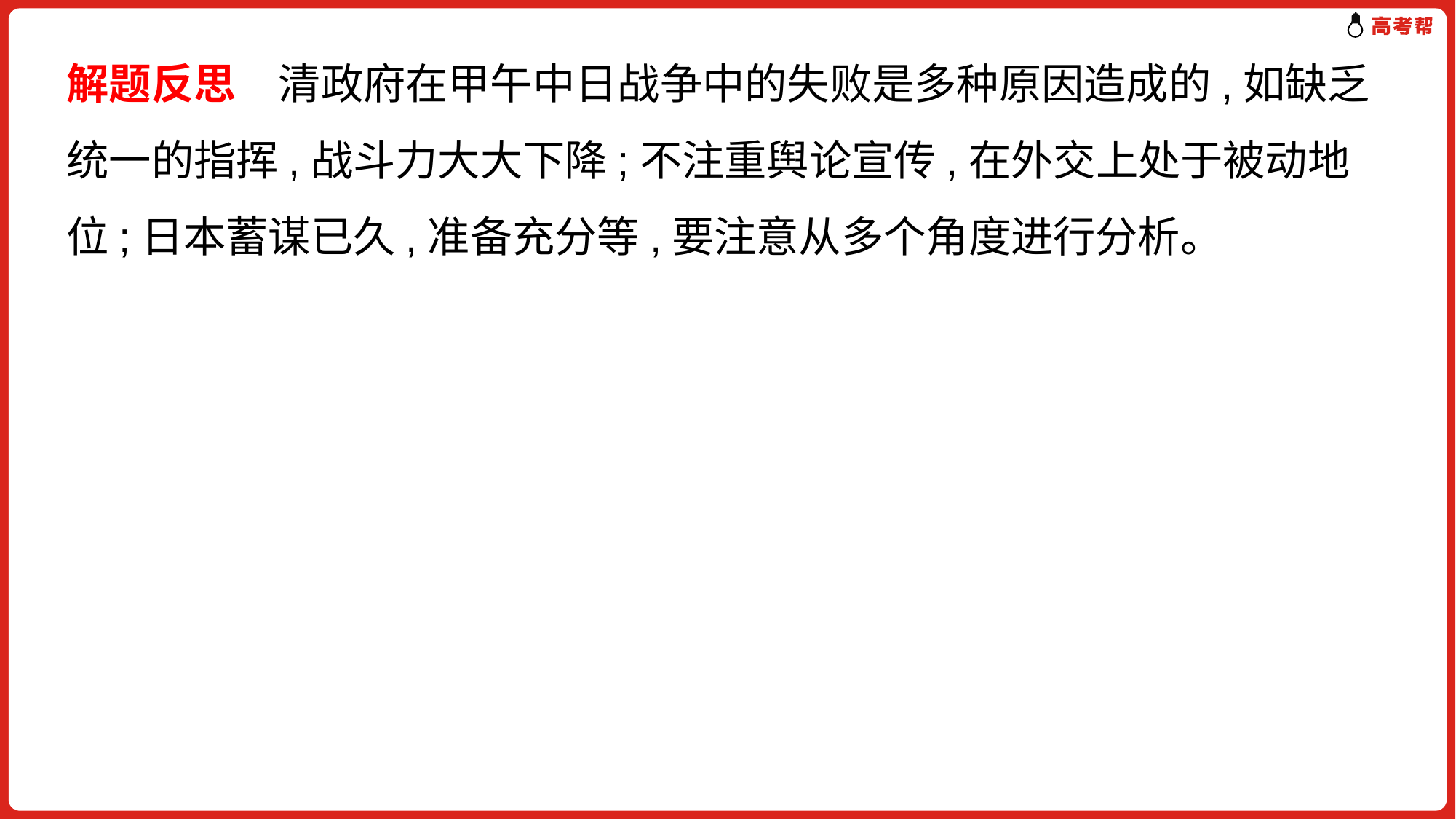

解题反思　清政府在甲午中日战争中的失败是多种原因造成的,如缺乏统一的指挥,战斗力大大下降;不注重舆论宣传,在外交上处于被动地位;日本蓄谋已久,准备充分等,要注意从多个角度进行分析。